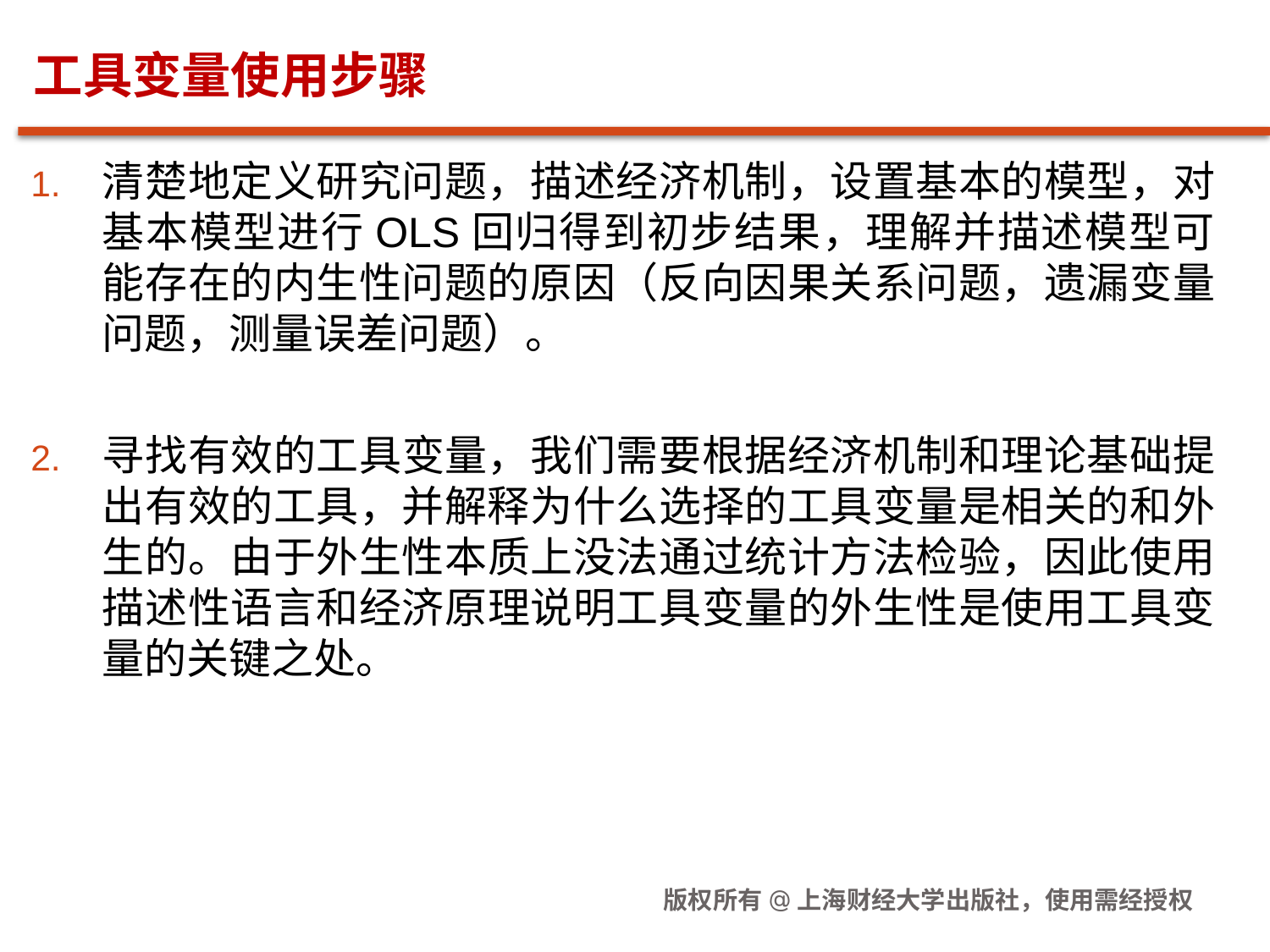

# 工具变量使用步骤
清楚地定义研究问题，描述经济机制，设置基本的模型，对基本模型进行OLS回归得到初步结果，理解并描述模型可能存在的内生性问题的原因（反向因果关系问题，遗漏变量问题，测量误差问题）。

寻找有效的工具变量，我们需要根据经济机制和理论基础提出有效的工具，并解释为什么选择的工具变量是相关的和外生的。由于外生性本质上没法通过统计方法检验，因此使用描述性语言和经济原理说明工具变量的外生性是使用工具变量的关键之处。

版权所有@上海财经大学出版社，使用需经授权